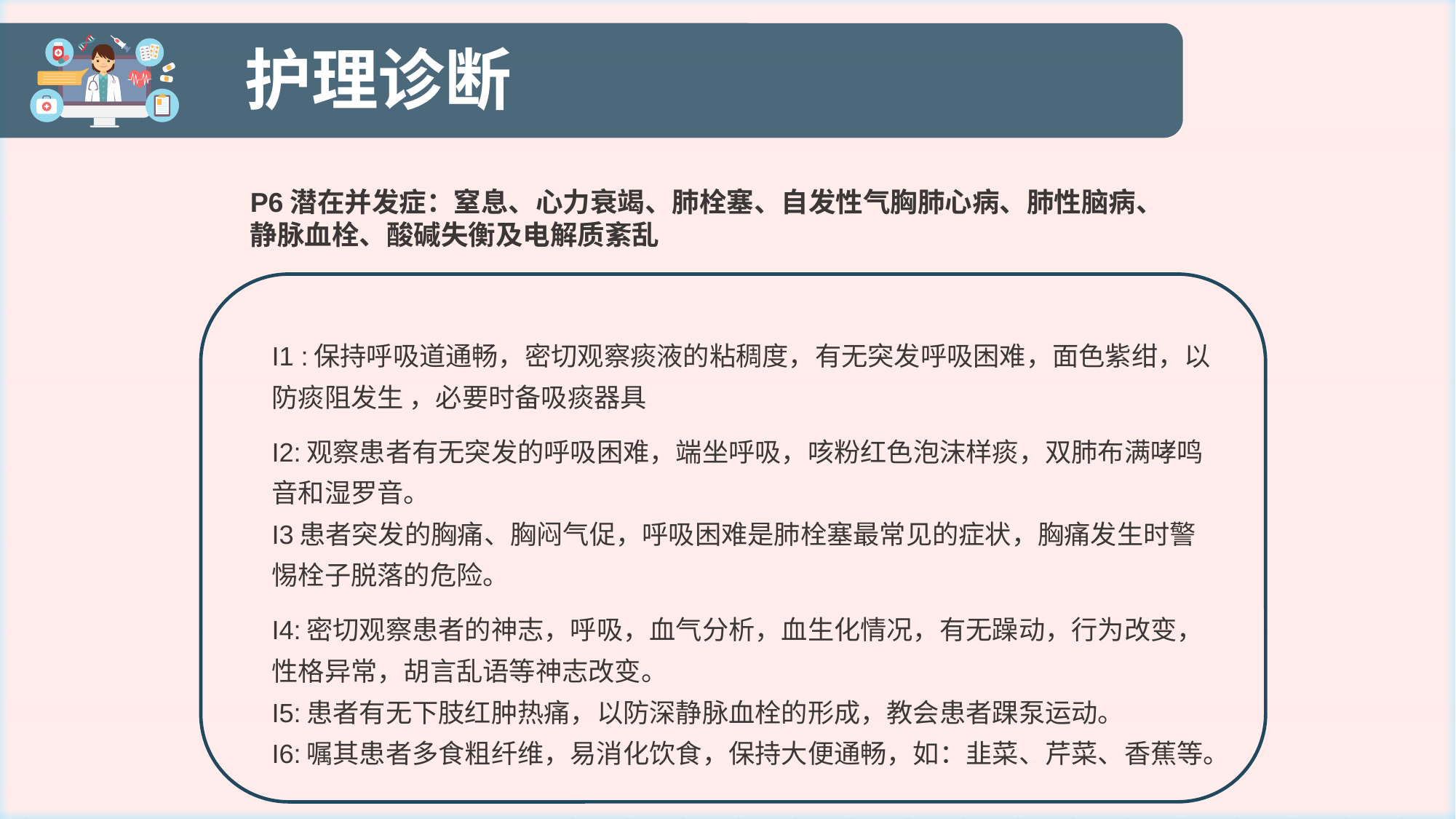

护理诊断

P6潜在并发症：窒息、心力衰竭、肺栓塞、自发性气胸肺心病、肺性脑病、静脉血栓、酸碱失衡及电解质紊乱

I1 :保持呼吸道通畅，密切观察痰液的粘稠度，有无突发呼吸困难，面色紫绀，以防痰阻发生 ，必要时备吸痰器具
I2:观察患者有无突发的呼吸困难，端坐呼吸，咳粉红色泡沫样痰，双肺布满哮鸣音和湿罗音。
I3患者突发的胸痛、胸闷气促，呼吸困难是肺栓塞最常见的症状，胸痛发生时警惕栓子脱落的危险。
I4:密切观察患者的神志，呼吸，血气分析，血生化情况，有无躁动，行为改变，性格异常，胡言乱语等神志改变。
I5:患者有无下肢红肿热痛，以防深静脉血栓的形成，教会患者踝泵运动。
I6:嘱其患者多食粗纤维，易消化饮食，保持大便通畅，如：韭菜、芹菜、香蕉等。